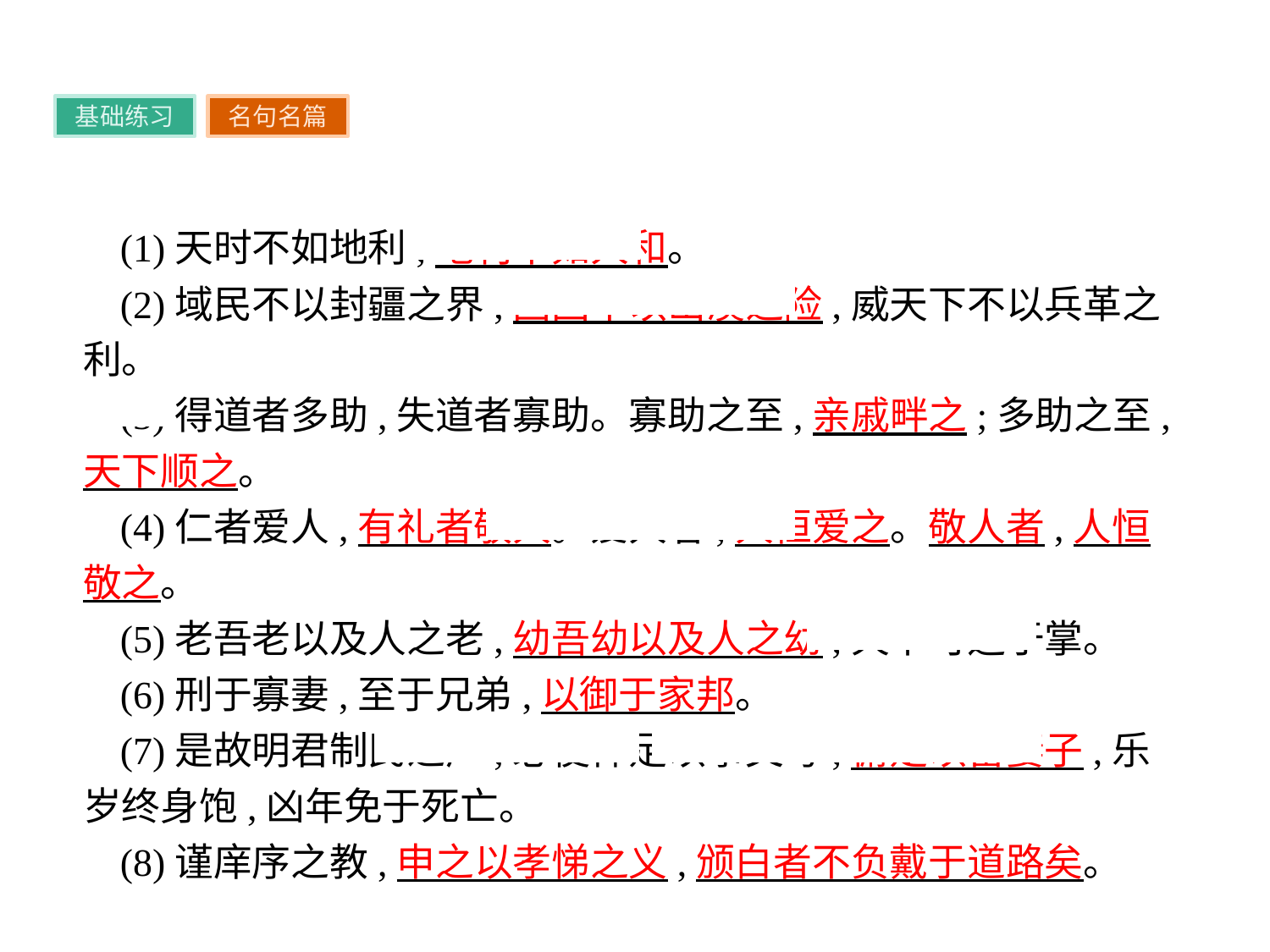

基础练习
名句名篇
(1)天时不如地利,地利不如人和。
(2)域民不以封疆之界,固国不以山溪之险,威天下不以兵革之利。
(3)得道者多助,失道者寡助。寡助之至,亲戚畔之;多助之至,天下顺之。
(4)仁者爱人,有礼者敬人。爱人者,人恒爱之。敬人者,人恒敬之。
(5)老吾老以及人之老,幼吾幼以及人之幼,天下可运于掌。
(6)刑于寡妻,至于兄弟,以御于家邦。
(7)是故明君制民之产,必使仰足以事父母,俯足以畜妻子,乐岁终身饱,凶年免于死亡。
(8)谨庠序之教,申之以孝悌之义,颁白者不负戴于道路矣。